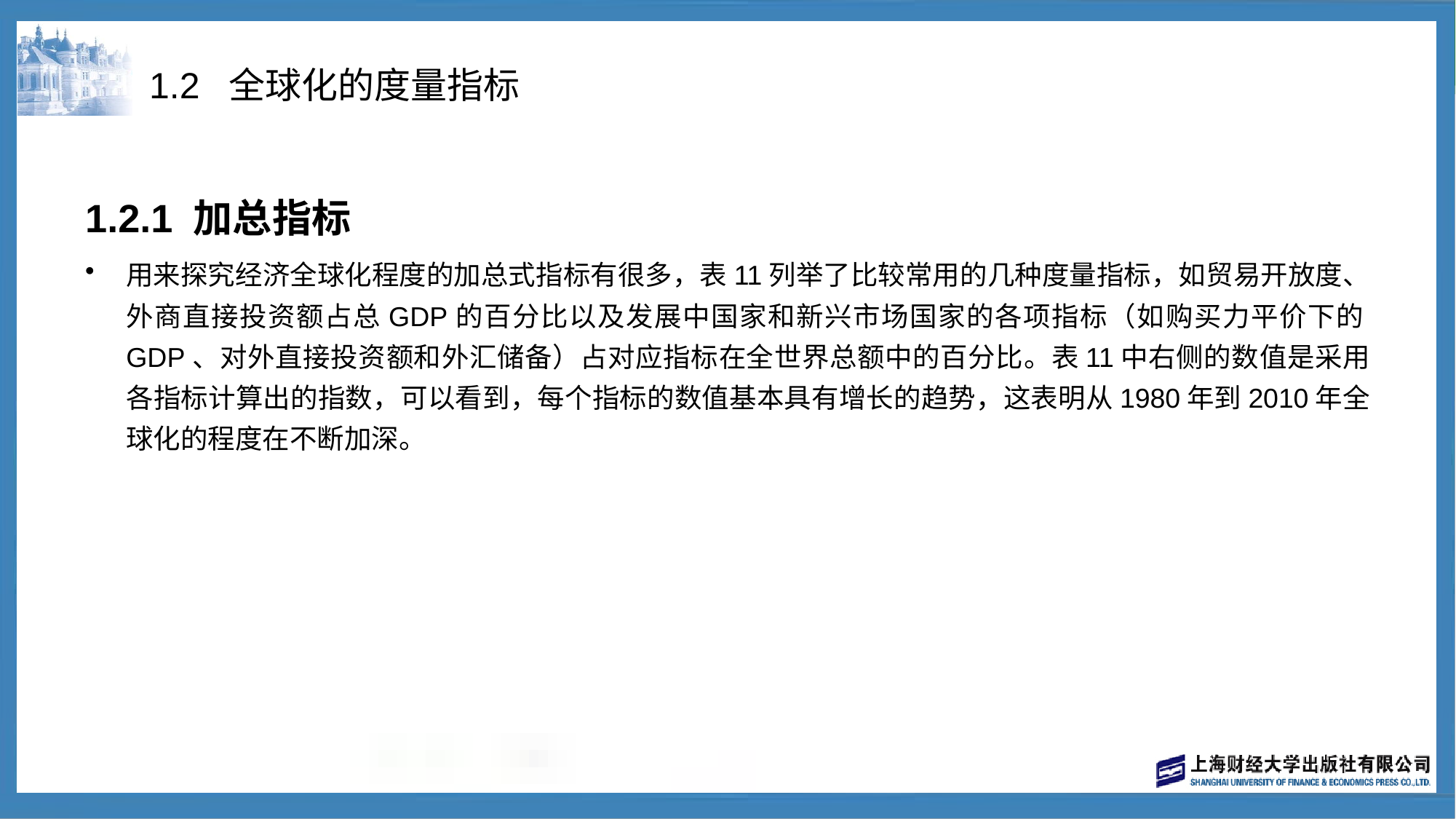

# 1.2  全球化的度量指标
1.2.1 加总指标
用来探究经济全球化程度的加总式指标有很多，表11列举了比较常用的几种度量指标，如贸易开放度、外商直接投资额占总GDP的百分比以及发展中国家和新兴市场国家的各项指标（如购买力平价下的GDP、对外直接投资额和外汇储备）占对应指标在全世界总额中的百分比。表11中右侧的数值是采用各指标计算出的指数，可以看到，每个指标的数值基本具有增长的趋势，这表明从1980年到2010年全球化的程度在不断加深。